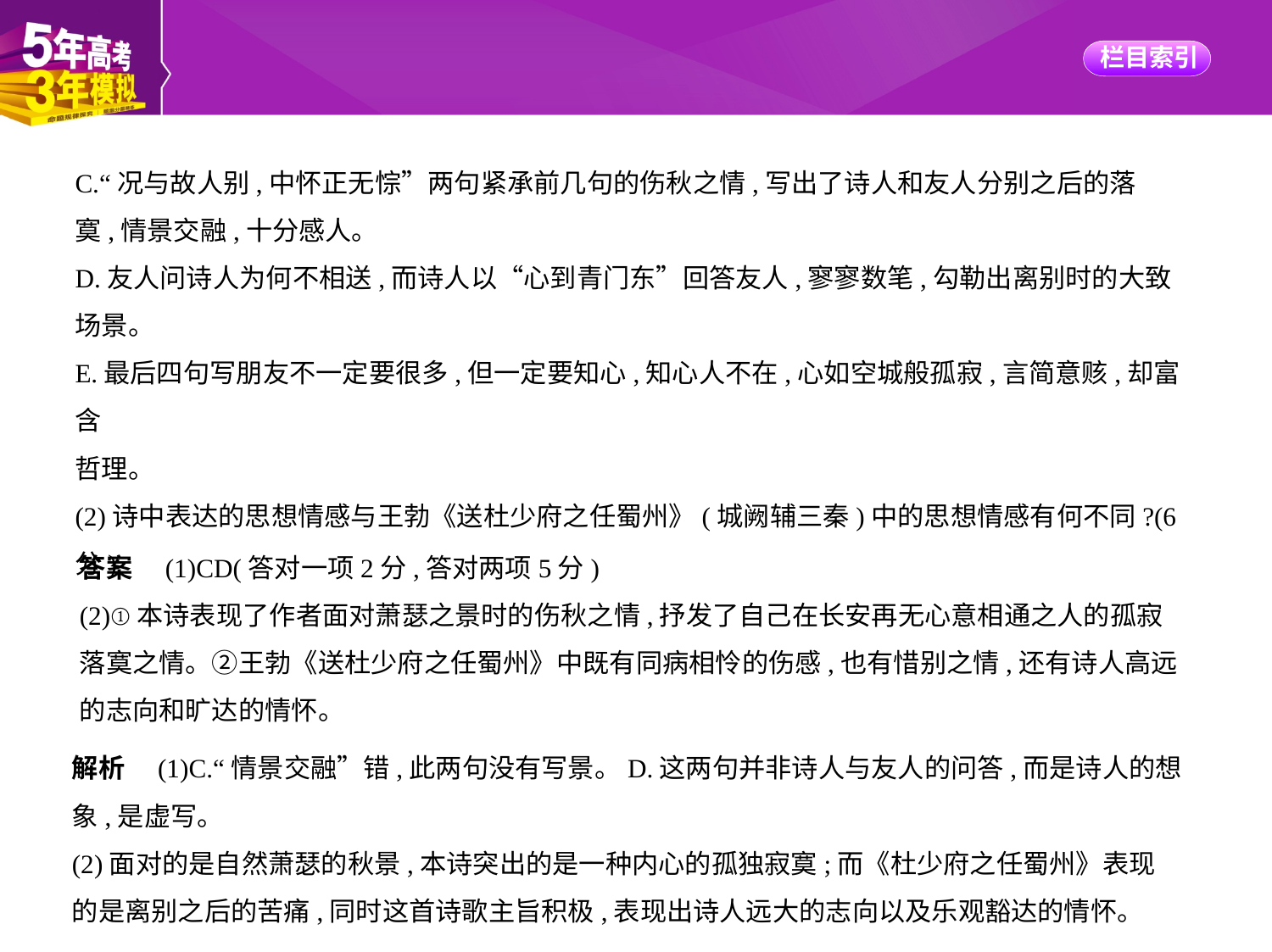

C.“况与故人别,中怀正无悰”两句紧承前几句的伤秋之情,写出了诗人和友人分别之后的落
寞,情景交融,十分感人。
D.友人问诗人为何不相送,而诗人以“心到青门东”回答友人,寥寥数笔,勾勒出离别时的大致
场景。
E.最后四句写朋友不一定要很多,但一定要知心,知心人不在,心如空城般孤寂,言简意赅,却富含
哲理。
(2)诗中表达的思想情感与王勃《送杜少府之任蜀州》(城阙辅三秦)中的思想情感有何不同?(6
分)
答案　(1)CD(答对一项2分,答对两项5分)
(2)①本诗表现了作者面对萧瑟之景时的伤秋之情,抒发了自己在长安再无心意相通之人的孤寂
落寞之情。②王勃《送杜少府之任蜀州》中既有同病相怜的伤感,也有惜别之情,还有诗人高远
的志向和旷达的情怀。
解析　(1)C.“情景交融”错,此两句没有写景。D.这两句并非诗人与友人的问答,而是诗人的想
象,是虚写。
(2)面对的是自然萧瑟的秋景,本诗突出的是一种内心的孤独寂寞;而《杜少府之任蜀州》表现
的是离别之后的苦痛,同时这首诗歌主旨积极,表现出诗人远大的志向以及乐观豁达的情怀。